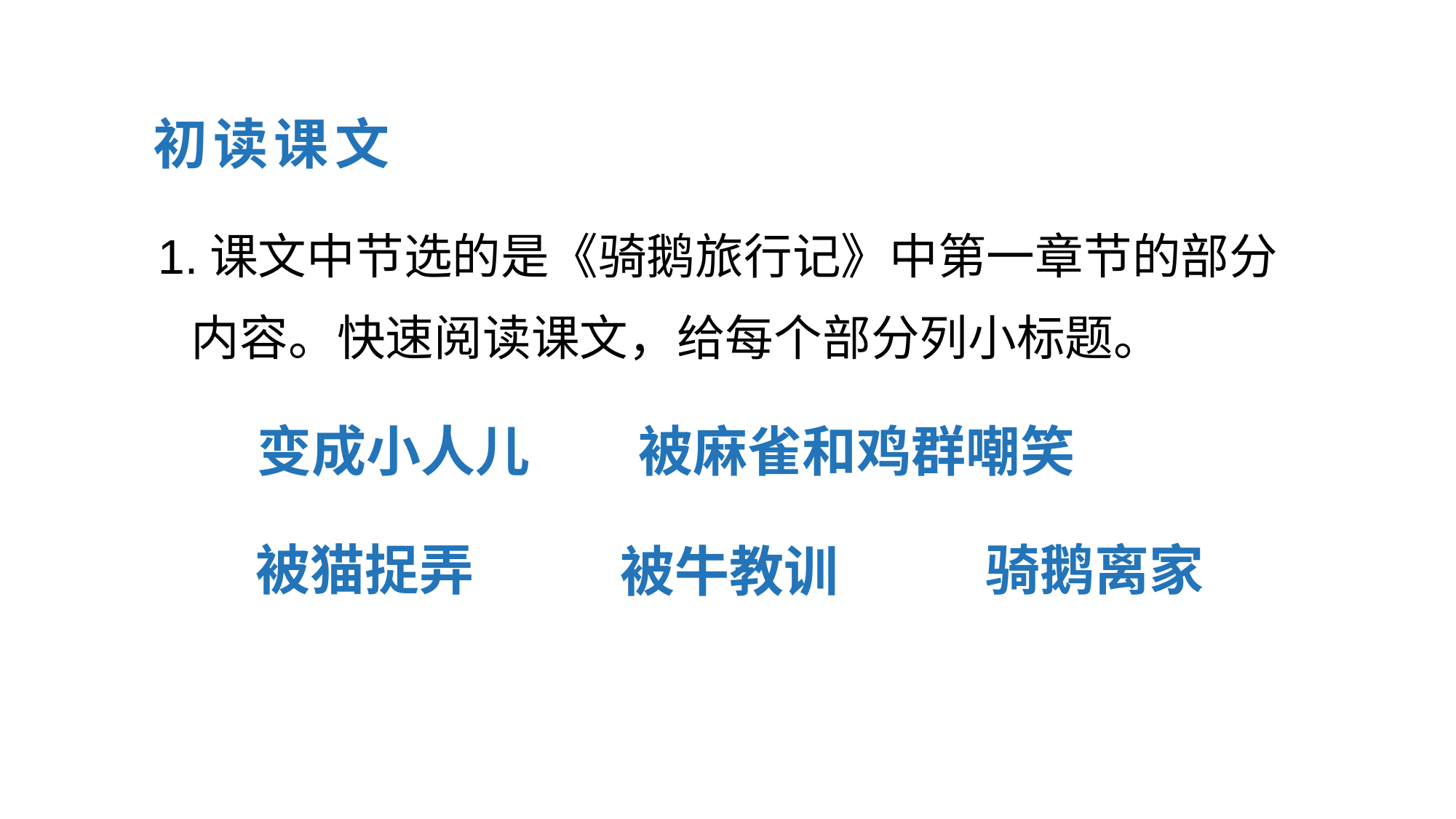

初读课文
1.课文中节选的是《骑鹅旅行记》中第一章节的部分
  内容。快速阅读课文，给每个部分列小标题。
变成小人儿
被麻雀和鸡群嘲笑
被猫捉弄
骑鹅离家
被牛教训